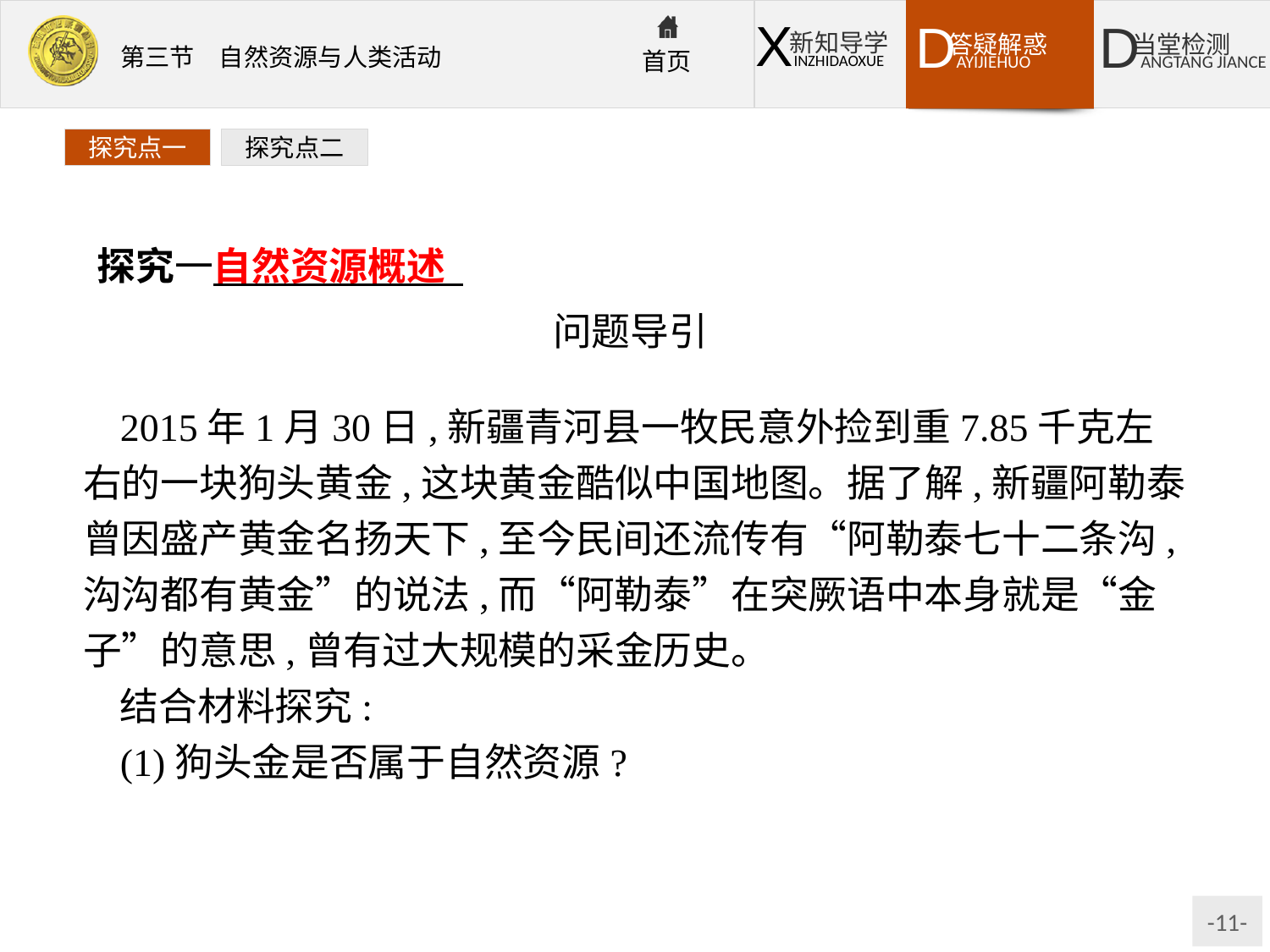

探究点一
探究点二
探究一自然资源概述
问题导引
2015年1月30日,新疆青河县一牧民意外捡到重7.85千克左右的一块狗头黄金,这块黄金酷似中国地图。据了解,新疆阿勒泰曾因盛产黄金名扬天下,至今民间还流传有“阿勒泰七十二条沟,沟沟都有黄金”的说法,而“阿勒泰”在突厥语中本身就是“金子”的意思,曾有过大规模的采金历史。
结合材料探究:
(1)狗头金是否属于自然资源?
提示:狗头金是一种很珍贵的天然金属,属于自然资源。